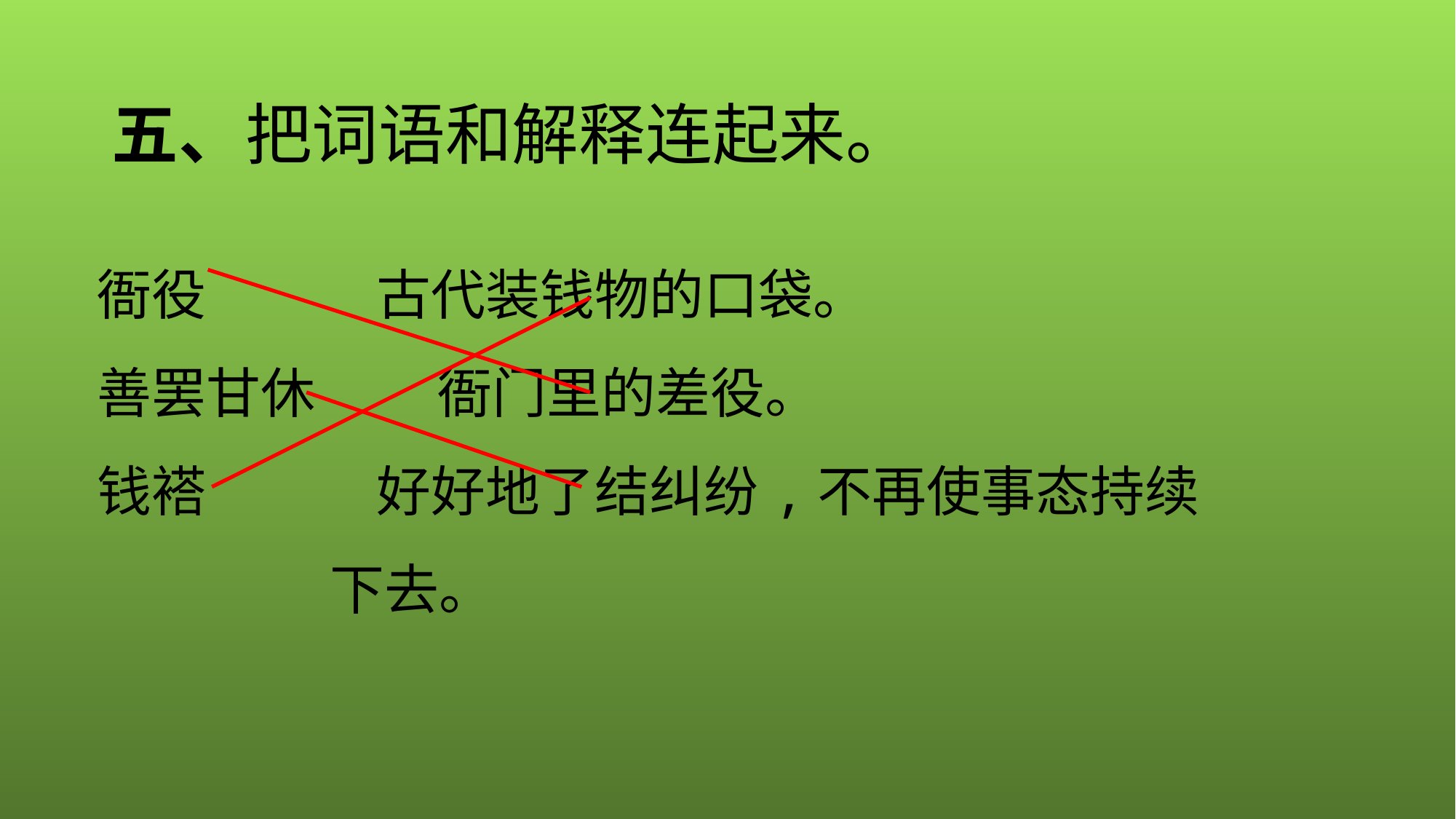

五、把词语和解释连起来。

衙役              古代装钱物的口袋。
善罢甘休          衙门里的差役。
钱褡              好好地了结纠纷,不再使事态持续
                  下去。